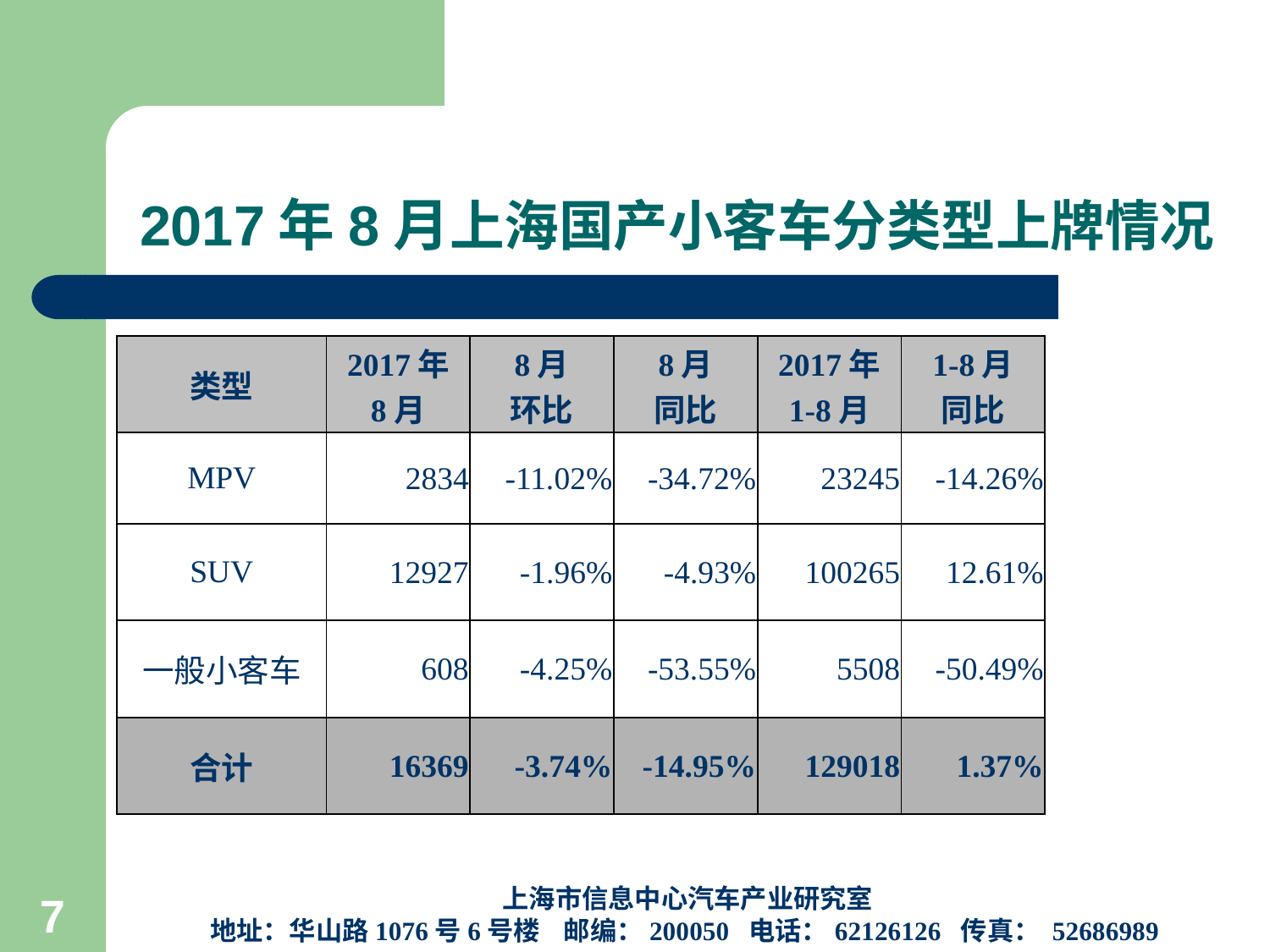

# 2017年8月上海国产小客车分类型上牌情况
| 类型 | 2017年 8月 | 8月 环比 | 8月 同比 | 2017年 1-8月 | 1-8月 同比 |
| --- | --- | --- | --- | --- | --- |
| MPV | 2834 | -11.02% | -34.72% | 23245 | -14.26% |
| SUV | 12927 | -1.96% | -4.93% | 100265 | 12.61% |
| 一般小客车 | 608 | -4.25% | -53.55% | 5508 | -50.49% |
| 合计 | 16369 | -3.74% | -14.95% | 129018 | 1.37% |
上海市信息中心汽车产业研究室
地址：华山路1076号6号楼    邮编：200050  电话：62126126  传真： 52686989
7